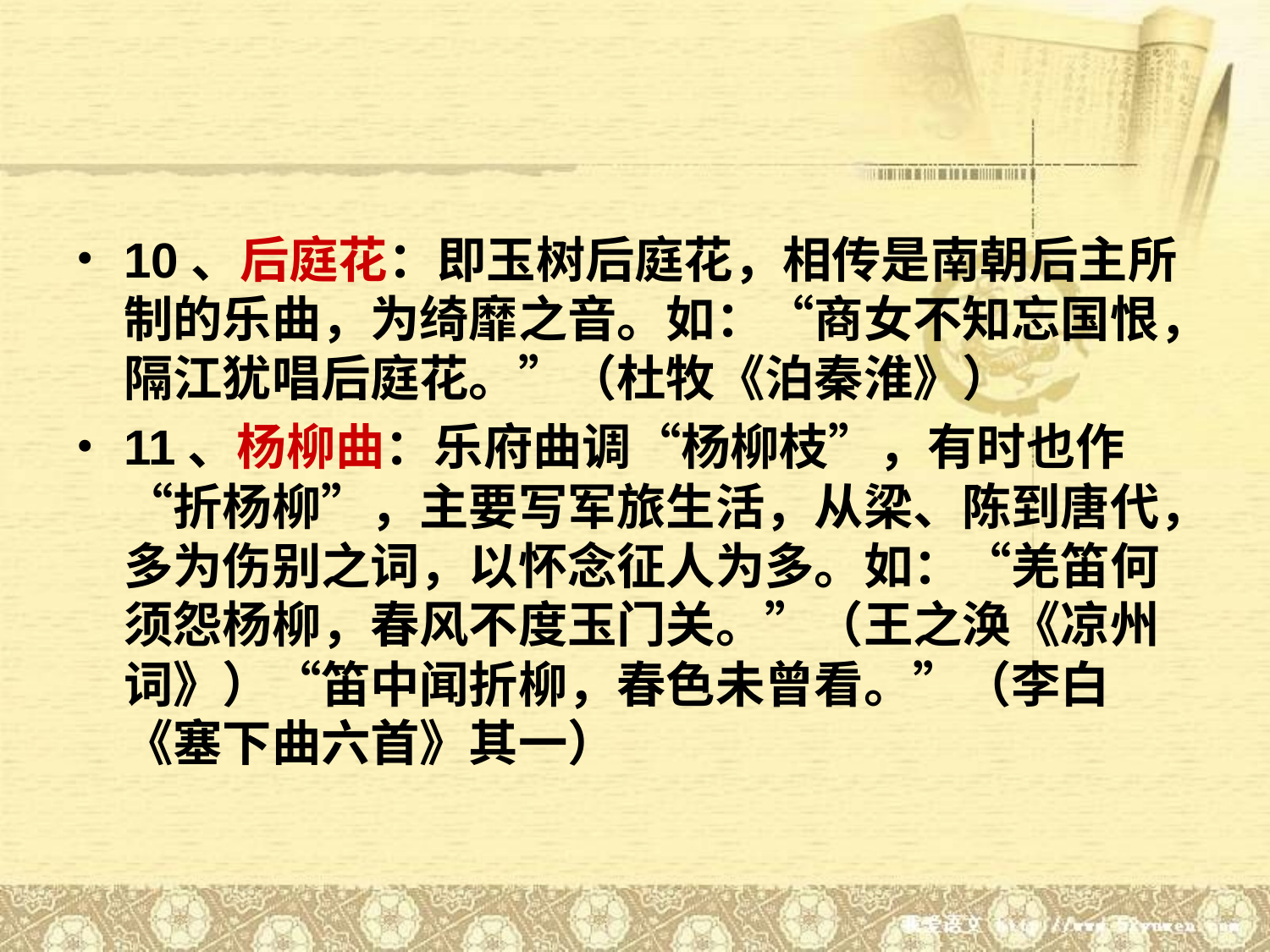

10、后庭花：即玉树后庭花，相传是南朝后主所制的乐曲，为绮靡之音。如：“商女不知忘国恨，隔江犹唱后庭花。”（杜牧《泊秦淮》）
11、杨柳曲：乐府曲调“杨柳枝”，有时也作“折杨柳”，主要写军旅生活，从梁、陈到唐代，多为伤别之词，以怀念征人为多。如：“羌笛何须怨杨柳，春风不度玉门关。”（王之涣《凉州词》）“笛中闻折柳，春色未曾看。”（李白《塞下曲六首》其一）